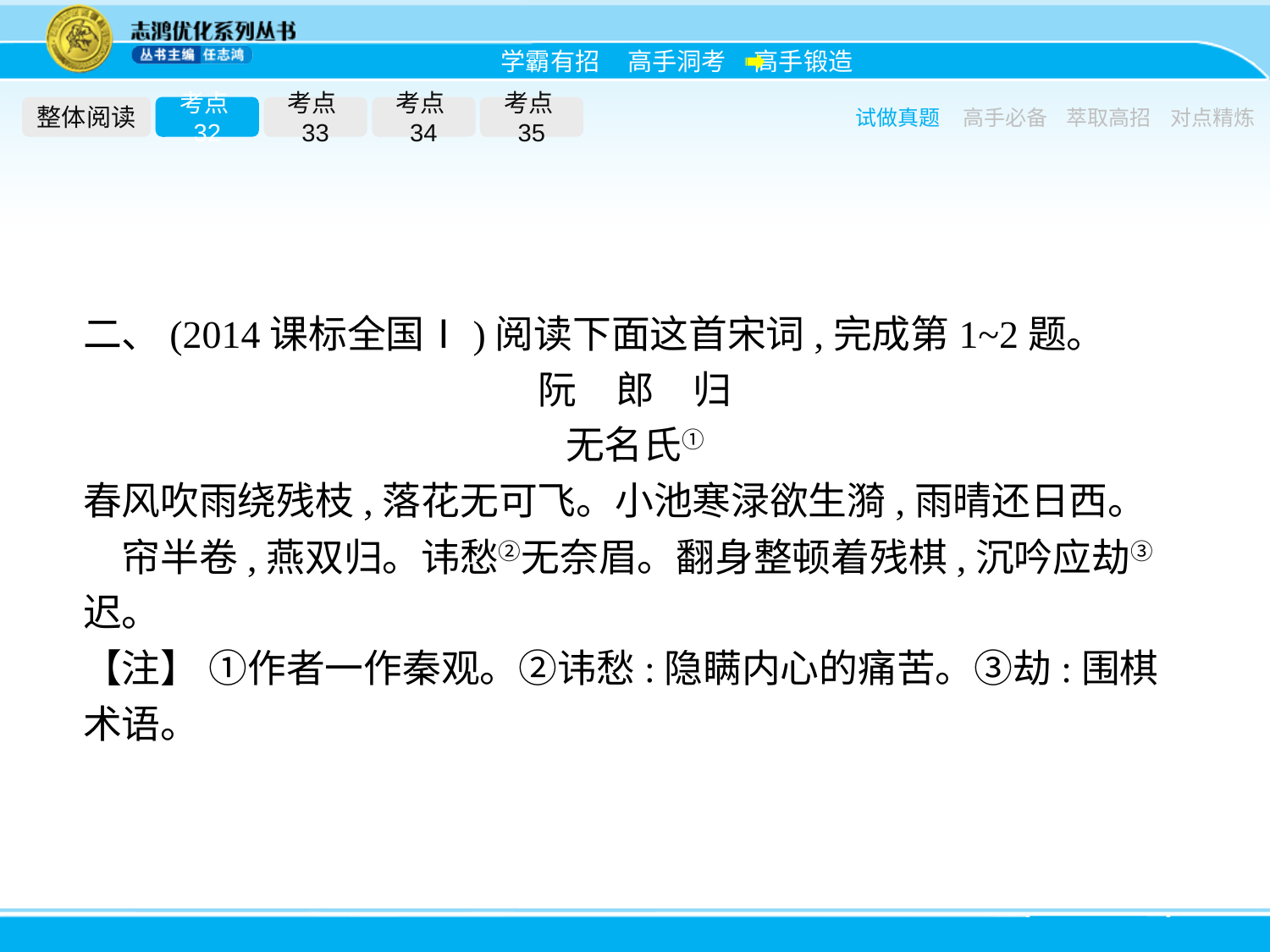

整体阅读
考点32
考点33
考点34
考点35
试做真题
高手必备
萃取高招
对点精炼
二、(2014课标全国Ⅰ)阅读下面这首宋词,完成第1~2题。
阮　郎　归
无名氏①
春风吹雨绕残枝,落花无可飞。小池寒渌欲生漪,雨晴还日西。　　帘半卷,燕双归。讳愁②无奈眉。翻身整顿着残棋,沉吟应劫③迟。
【注】 ①作者一作秦观。②讳愁:隐瞒内心的痛苦。③劫:围棋术语。